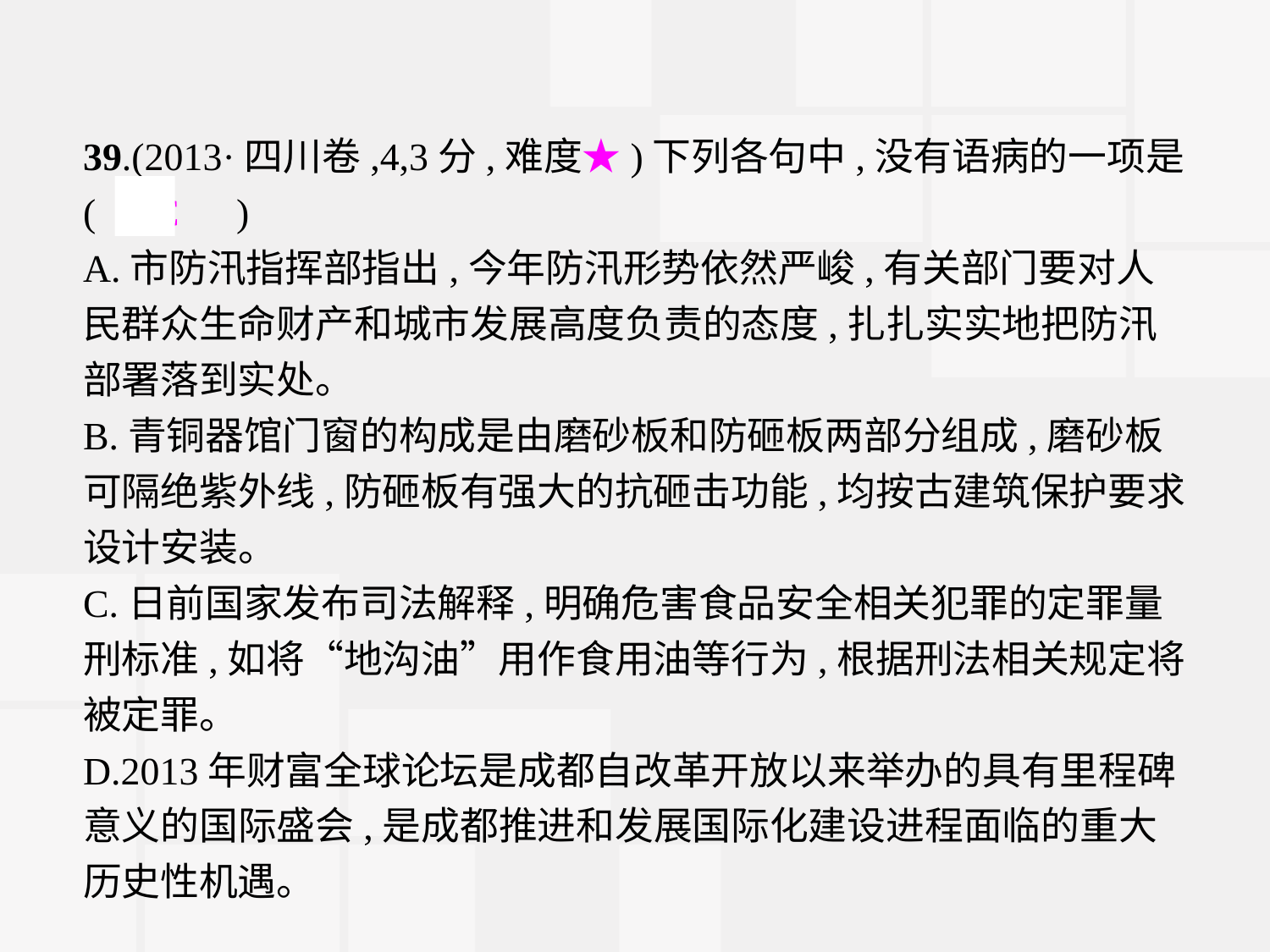

39.(2013·四川卷,4,3分,难度★)下列各句中,没有语病的一项是(　C　)
A.市防汛指挥部指出,今年防汛形势依然严峻,有关部门要对人民群众生命财产和城市发展高度负责的态度,扎扎实实地把防汛部署落到实处。
B.青铜器馆门窗的构成是由磨砂板和防砸板两部分组成,磨砂板可隔绝紫外线,防砸板有强大的抗砸击功能,均按古建筑保护要求设计安装。
C.日前国家发布司法解释,明确危害食品安全相关犯罪的定罪量刑标准,如将“地沟油”用作食用油等行为,根据刑法相关规定将被定罪。
D.2013年财富全球论坛是成都自改革开放以来举办的具有里程碑意义的国际盛会,是成都推进和发展国际化建设进程面临的重大历史性机遇。